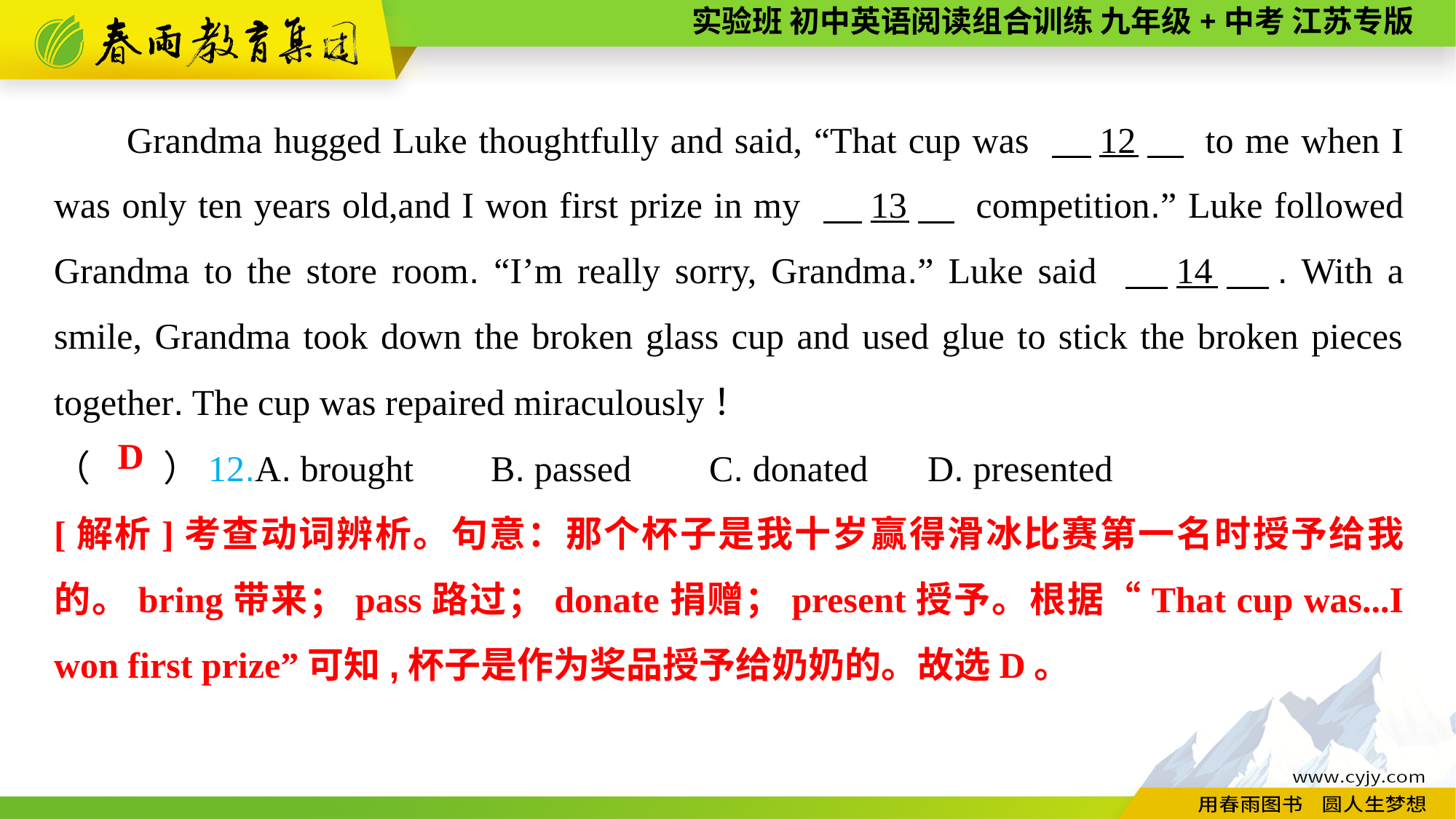

Grandma hugged Luke thoughtfully and said, “That cup was 　12　 to me when I was only ten years old,and I won first prize in my 　13　 competition.” Luke followed Grandma to the store room. “I’m really sorry, Grandma.” Luke said 　14　. With a smile, Grandma took down the broken glass cup and used glue to stick the broken pieces together. The cup was repaired miraculously！
（　　）12.A. brought	B. passed	C. donated	D. presented
D
[解析]考查动词辨析。句意：那个杯子是我十岁赢得滑冰比赛第一名时授予给我的。bring带来；pass路过；donate捐赠；present授予。根据“That cup was...I won first prize”可知,杯子是作为奖品授予给奶奶的。故选D。